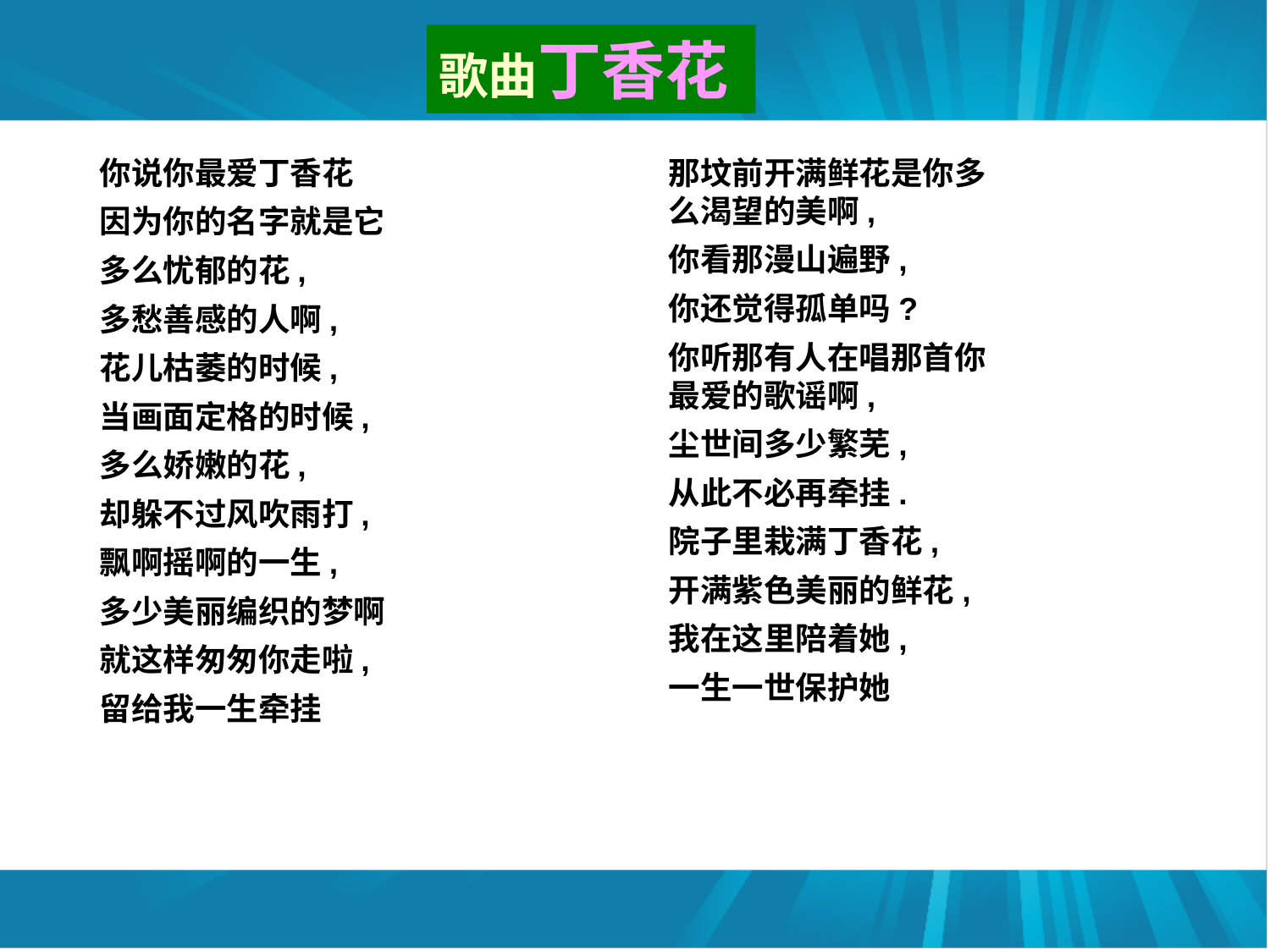

歌曲丁香花
你说你最爱丁香花
因为你的名字就是它
多么忧郁的花,
多愁善感的人啊,
花儿枯萎的时候,
当画面定格的时候,
多么娇嫩的花,
却躲不过风吹雨打,
飘啊摇啊的一生,
多少美丽编织的梦啊
就这样匆匆你走啦,
留给我一生牵挂
那坟前开满鲜花是你多么渴望的美啊,
你看那漫山遍野,
你还觉得孤单吗?
你听那有人在唱那首你最爱的歌谣啊,
尘世间多少繁芜,
从此不必再牵挂.
院子里栽满丁香花,
开满紫色美丽的鲜花,
我在这里陪着她,
一生一世保护她